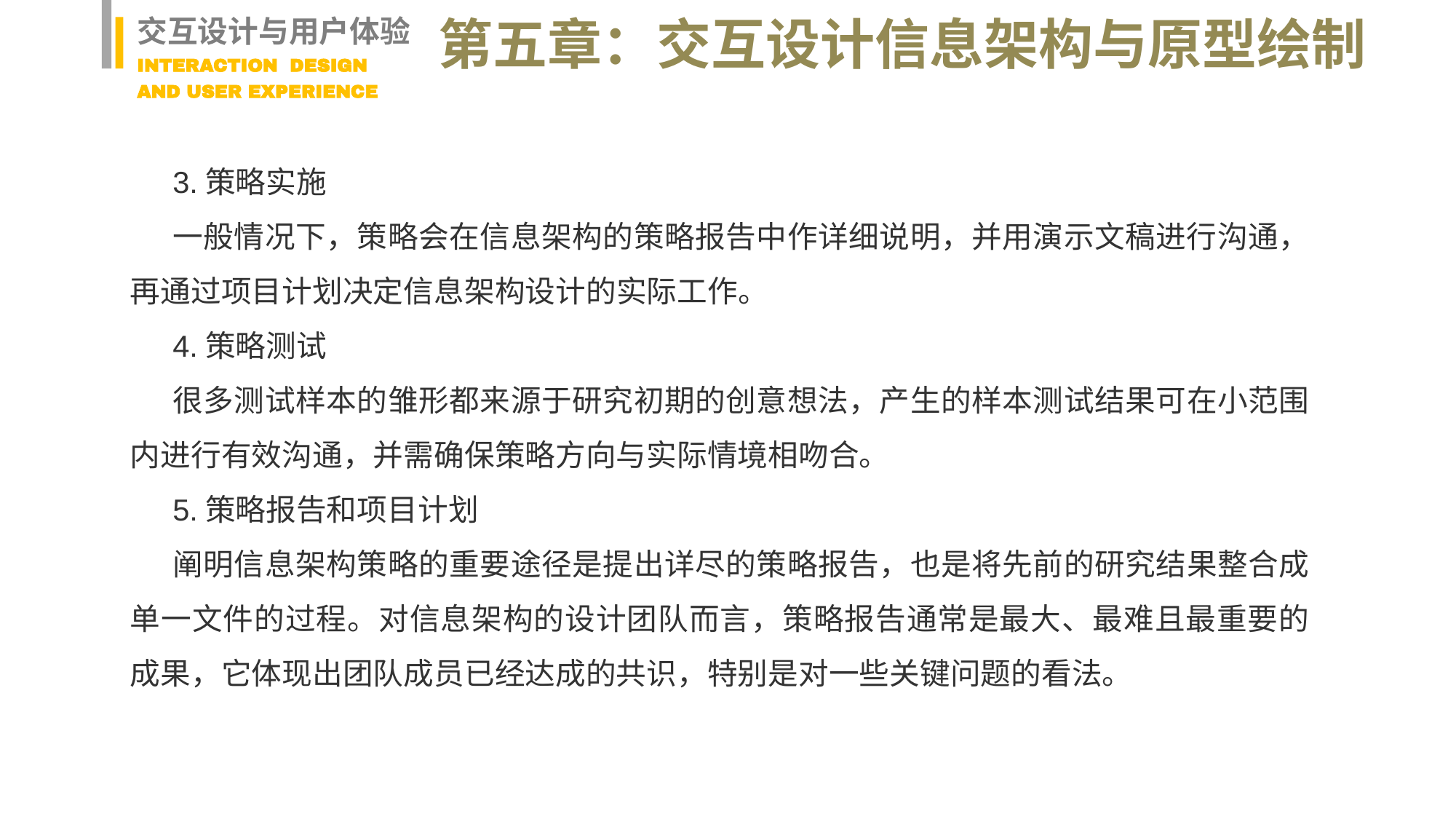

交互设计与用户体验
INTERACTION  DESIGN
AND USER EXPERIENCE
第五章：交互设计信息架构与原型绘制

3.策略实施
一般情况下，策略会在信息架构的策略报告中作详细说明，并用演示文稿进行沟通，再通过项目计划决定信息架构设计的实际工作。
4.策略测试
很多测试样本的雏形都来源于研究初期的创意想法，产生的样本测试结果可在小范围内进行有效沟通，并需确保策略方向与实际情境相吻合。
5.策略报告和项目计划
阐明信息架构策略的重要途径是提出详尽的策略报告，也是将先前的研究结果整合成单一文件的过程。对信息架构的设计团队而言，策略报告通常是最大、最难且最重要的成果，它体现出团队成员已经达成的共识，特别是对一些关键问题的看法。